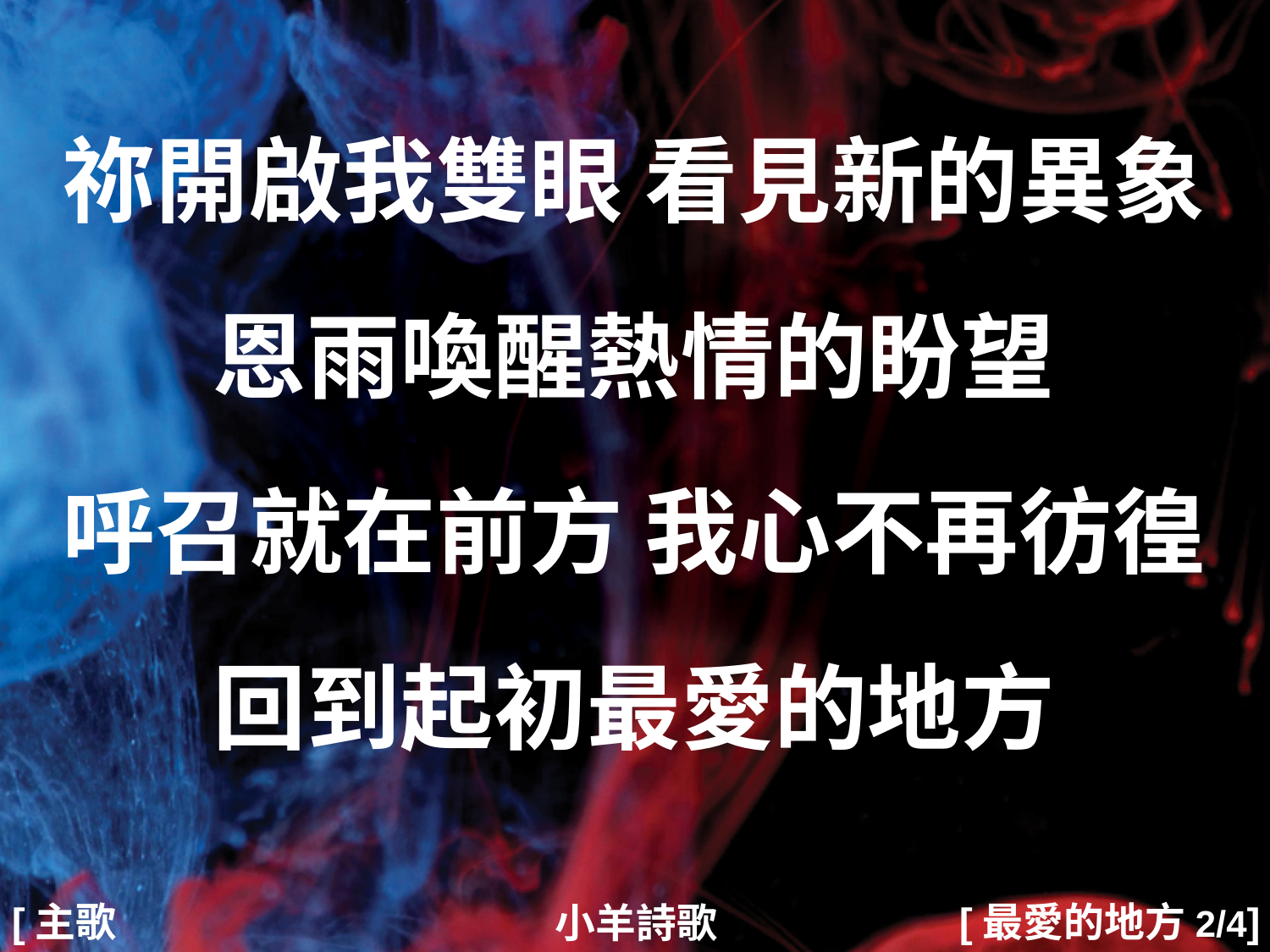

祢開啟我雙眼 看見新的異象

恩雨喚醒熱情的盼望

呼召就在前方 我心不再彷徨

回到起初最愛的地方

#

[主歌2]
[最愛的地方2/4]
小羊詩歌